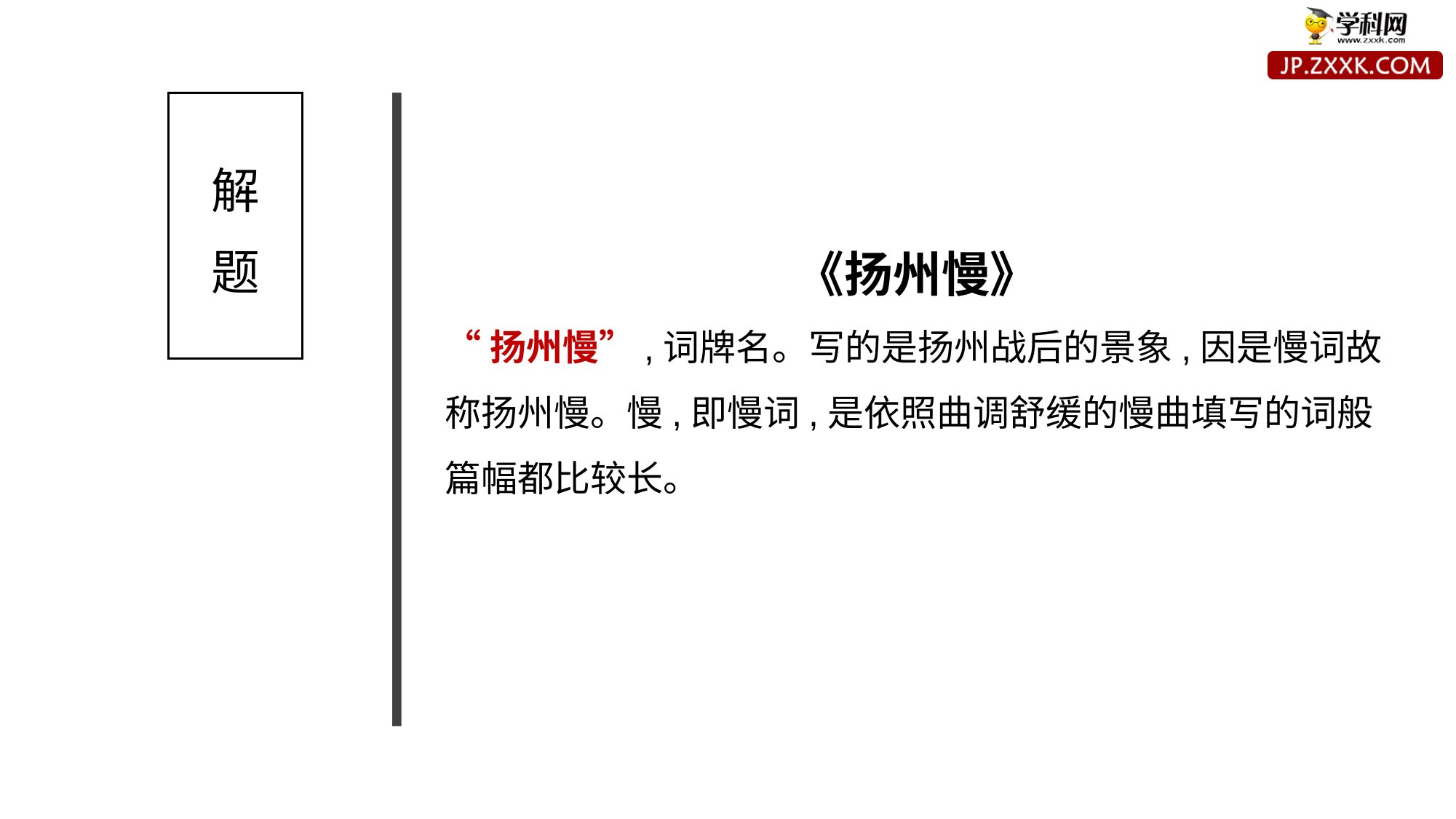

解题
《扬州慢》
“扬州慢”,词牌名。写的是扬州战后的景象,因是慢词故称扬州慢。慢,即慢词,是依照曲调舒缓的慢曲填写的词般篇幅都比较长。